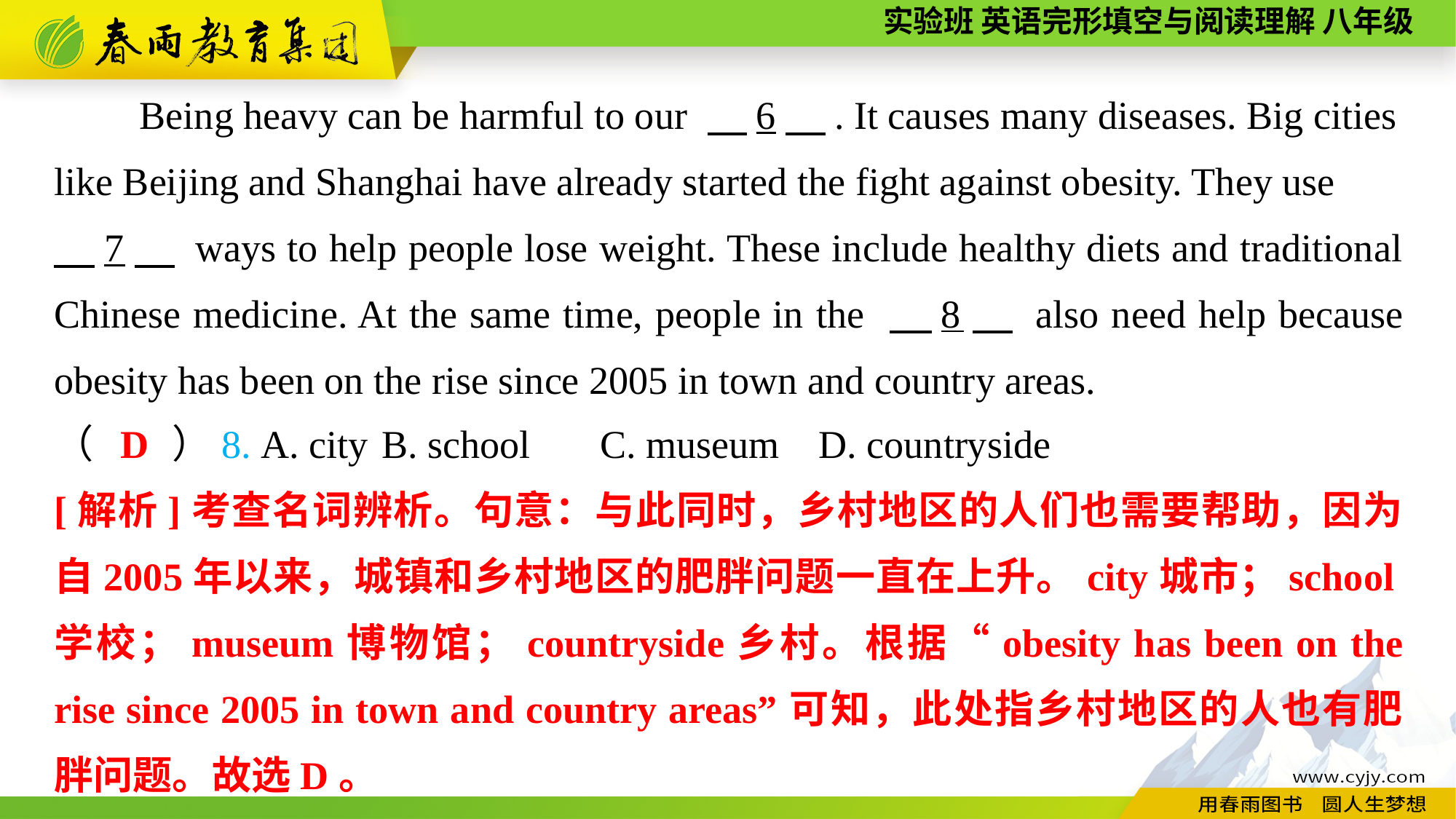

Being heavy can be harmful to our 　6　. It causes many diseases. Big cities like Beijing and Shanghai have already started the fight against obesity. They use
　7　 ways to help people lose weight. These include healthy diets and traditional Chinese medicine. At the same time, people in the 　8　 also need help because obesity has been on the rise since 2005 in town and country areas.
（　　）8. A. city	B. school	C. museum	D. countryside
D
[解析]考查名词辨析。句意：与此同时，乡村地区的人们也需要帮助，因为自2005年以来，城镇和乡村地区的肥胖问题一直在上升。city城市；school学校；museum博物馆；countryside乡村。根据“obesity has been on the rise since 2005 in town and country areas”可知，此处指乡村地区的人也有肥胖问题。故选D。